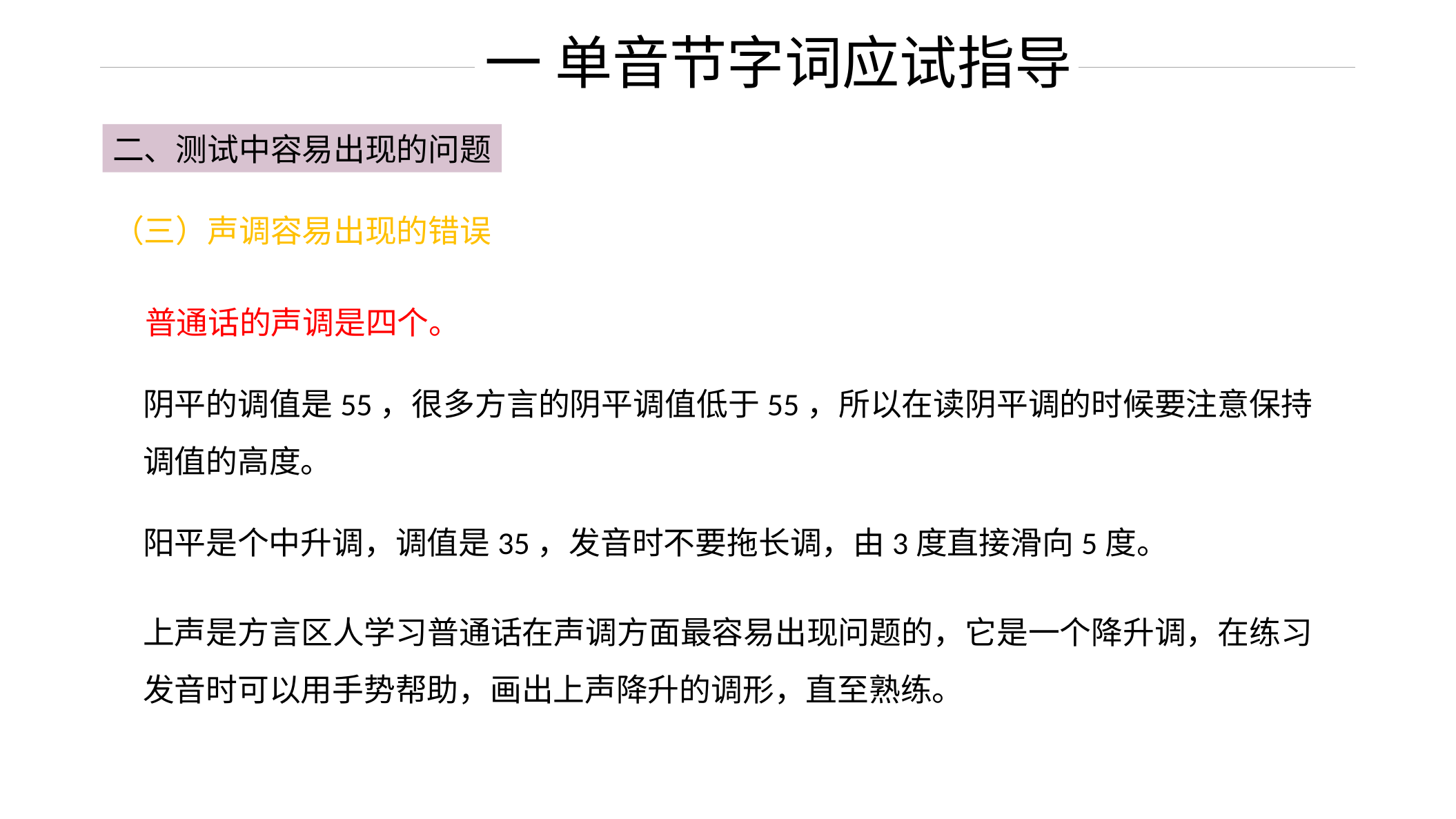

一 单音节字词应试指导
二、测试中容易出现的问题
（三）声调容易出现的错误
普通话的声调是四个。
阴平的调值是55，很多方言的阴平调值低于55，所以在读阴平调的时候要注意保持调值的高度。
阳平是个中升调，调值是35，发音时不要拖长调，由3度直接滑向5度。
上声是方言区人学习普通话在声调方面最容易出现问题的，它是一个降升调，在练习发音时可以用手势帮助，画出上声降升的调形，直至熟练。